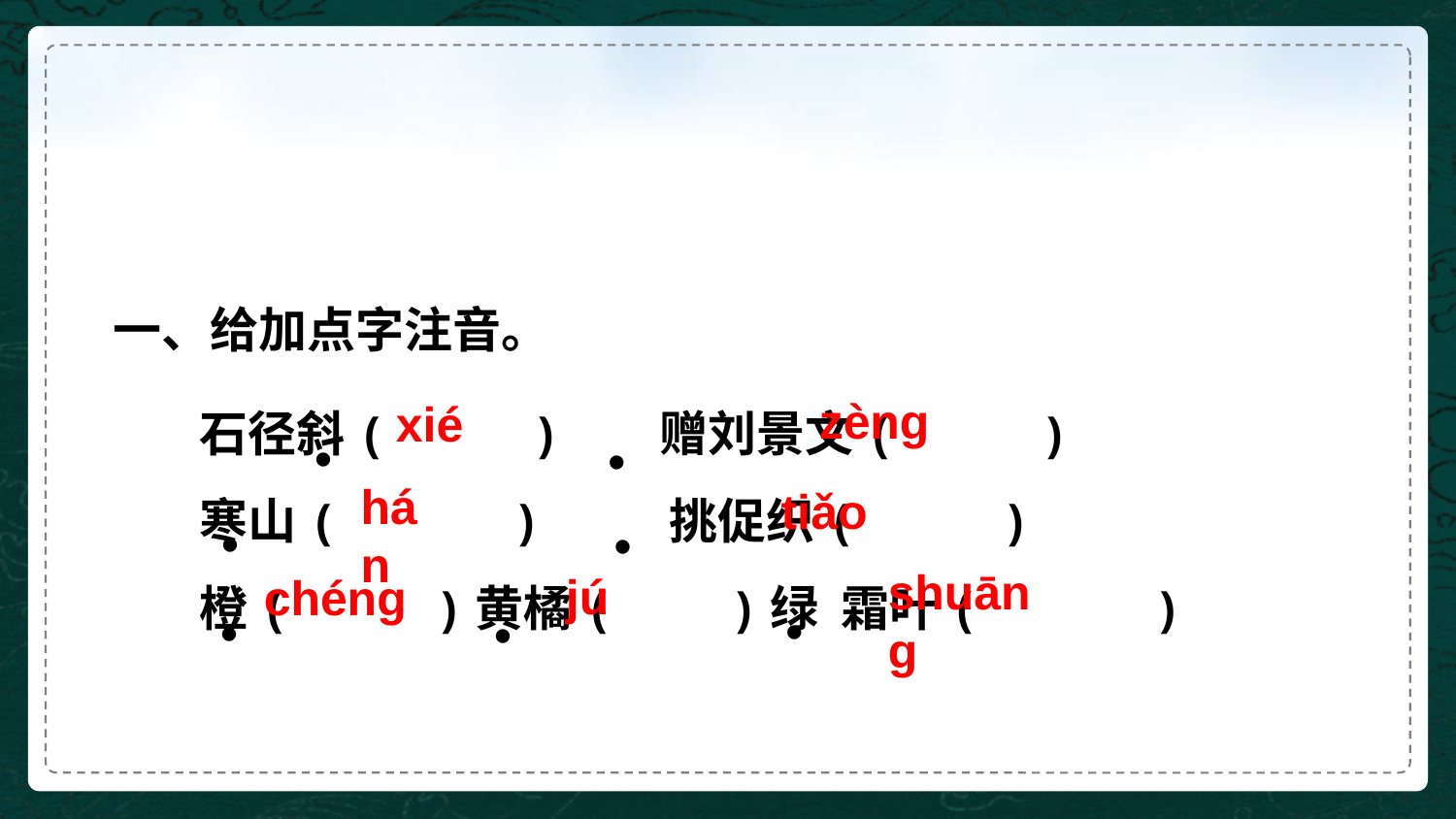

一、给加点字注音。
石径斜(     )   赠刘景文(     )
寒山(      )    挑促织(     )
橙(     )黄橘(    )绿  霜叶(      )
zèng
xié
•
•
hán
tiǎo
•
•
shuāng
jú
chéng
•
•
•